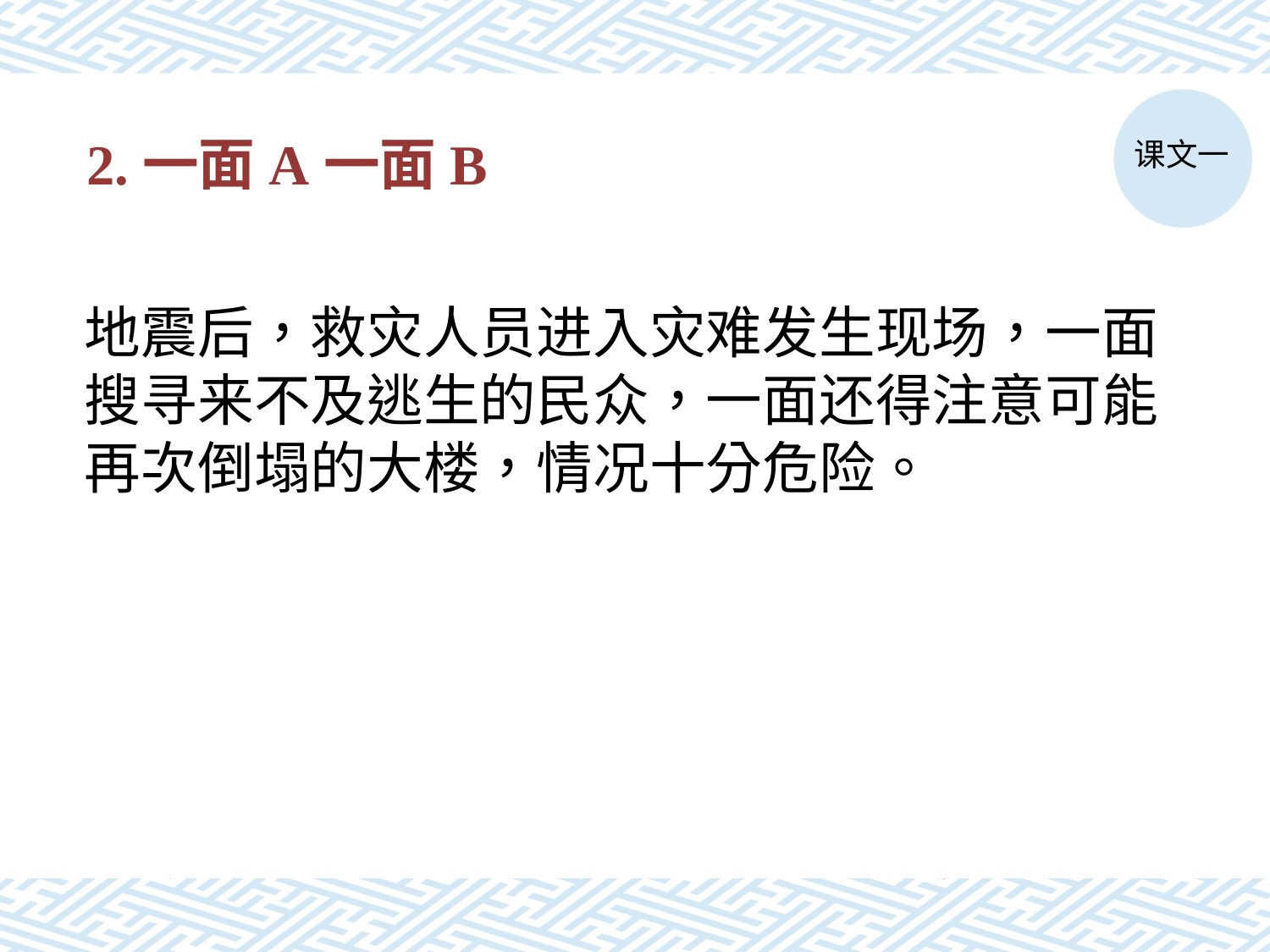

课文一
# 2.一面A一面B

地震后，救灾人员进入灾难发生现场，一面搜寻来不及逃生的民众，一面还得注意可能再次倒塌的大楼，情况十分危险。